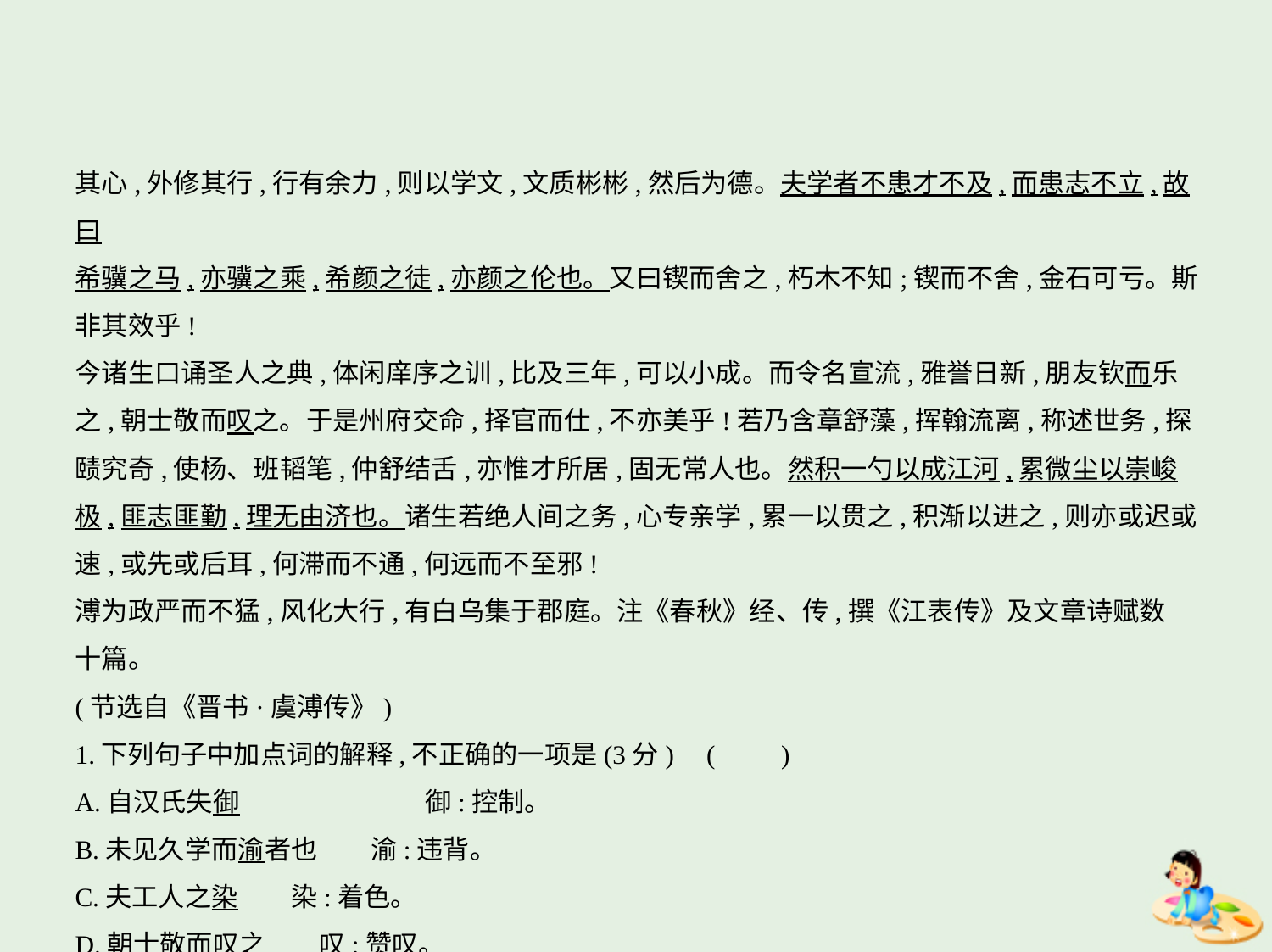

其心,外修其行,行有余力,则以学文,文质彬彬,然后为德。夫学者不患才不及,而患志不立,故曰
希骥之马,亦骥之乘,希颜之徒,亦颜之伦也。又曰锲而舍之,朽木不知;锲而不舍,金石可亏。斯
非其效乎!
今诸生口诵圣人之典,体闲庠序之训,比及三年,可以小成。而令名宣流,雅誉日新,朋友钦而乐
之,朝士敬而叹之。于是州府交命,择官而仕,不亦美乎!若乃含章舒藻,挥翰流离,称述世务,探
赜究奇,使杨、班韬笔,仲舒结舌,亦惟才所居,固无常人也。然积一勺以成江河,累微尘以崇峻
极,匪志匪勤,理无由济也。诸生若绝人间之务,心专亲学,累一以贯之,积渐以进之,则亦或迟或
速,或先或后耳,何滞而不通,何远而不至邪!
溥为政严而不猛,风化大行,有白乌集于郡庭。注《春秋》经、传,撰《江表传》及文章诗赋数
十篇。
(节选自《晋书·虞溥传》)
1.下列句子中加点词的解释,不正确的一项是(3分) (　　)
A.自汉氏失御　　　　　　　御:控制。
B.未见久学而渝者也　　渝:违背。
C.夫工人之染　　染:着色。
D.朝士敬而叹之　　叹:赞叹。